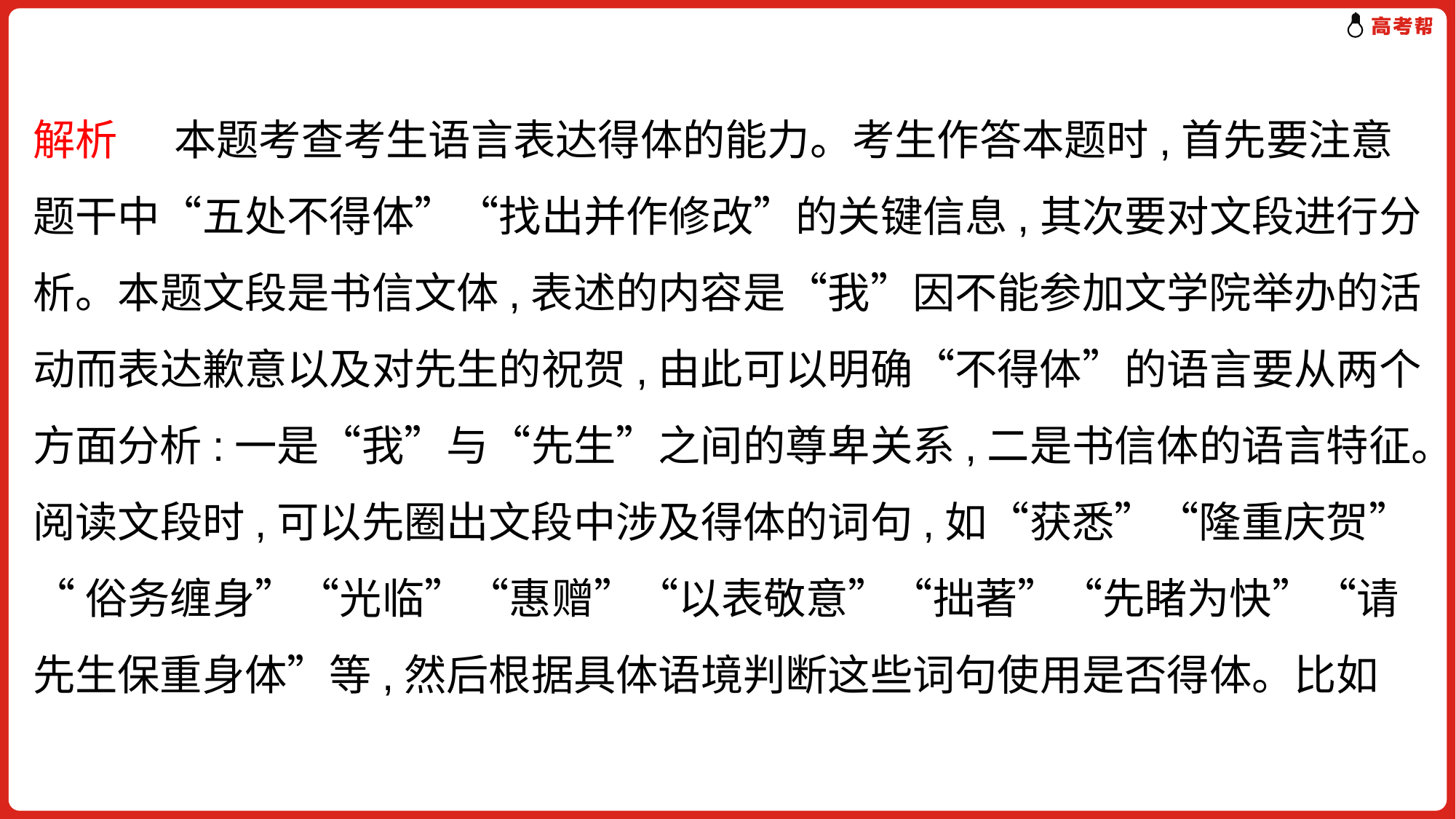

解析      本题考查考生语言表达得体的能力。考生作答本题时,首先要注意题干中“五处不得体”“找出并作修改”的关键信息,其次要对文段进行分析。本题文段是书信文体,表述的内容是“我”因不能参加文学院举办的活动而表达歉意以及对先生的祝贺,由此可以明确“不得体”的语言要从两个方面分析:一是“我”与“先生”之间的尊卑关系,二是书信体的语言特征。阅读文段时,可以先圈出文段中涉及得体的词句,如“获悉”“隆重庆贺”
“俗务缠身”“光临”“惠赠”“以表敬意”“拙著”“先睹为快”“请先生保重身体”等,然后根据具体语境判断这些词句使用是否得体。比如